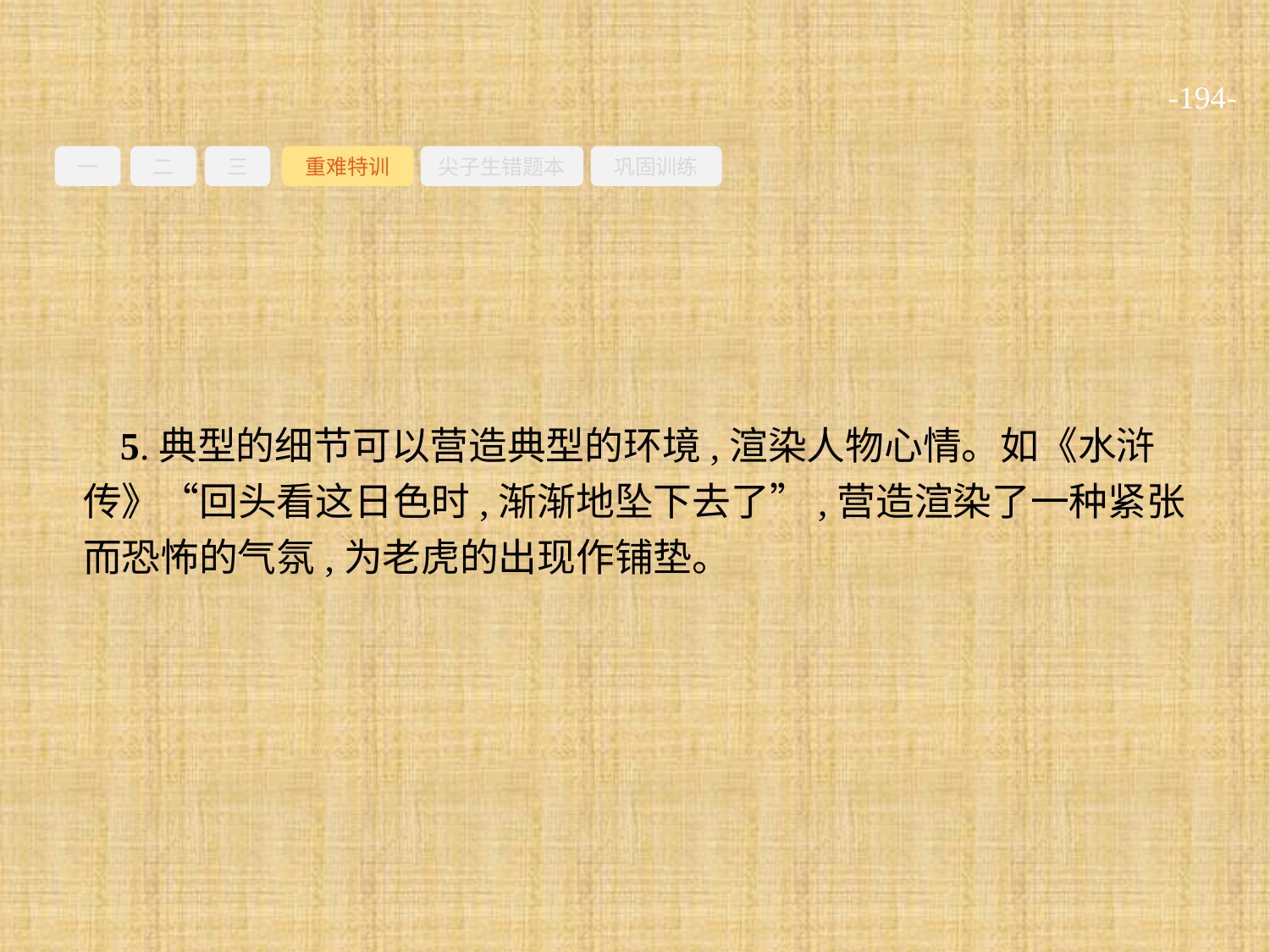

-194-
一
二
三
重难特训
尖子生错题本
巩固训练
5.典型的细节可以营造典型的环境,渲染人物心情。如《水浒传》“回头看这日色时,渐渐地坠下去了”,营造渲染了一种紧张而恐怖的气氛,为老虎的出现作铺垫。